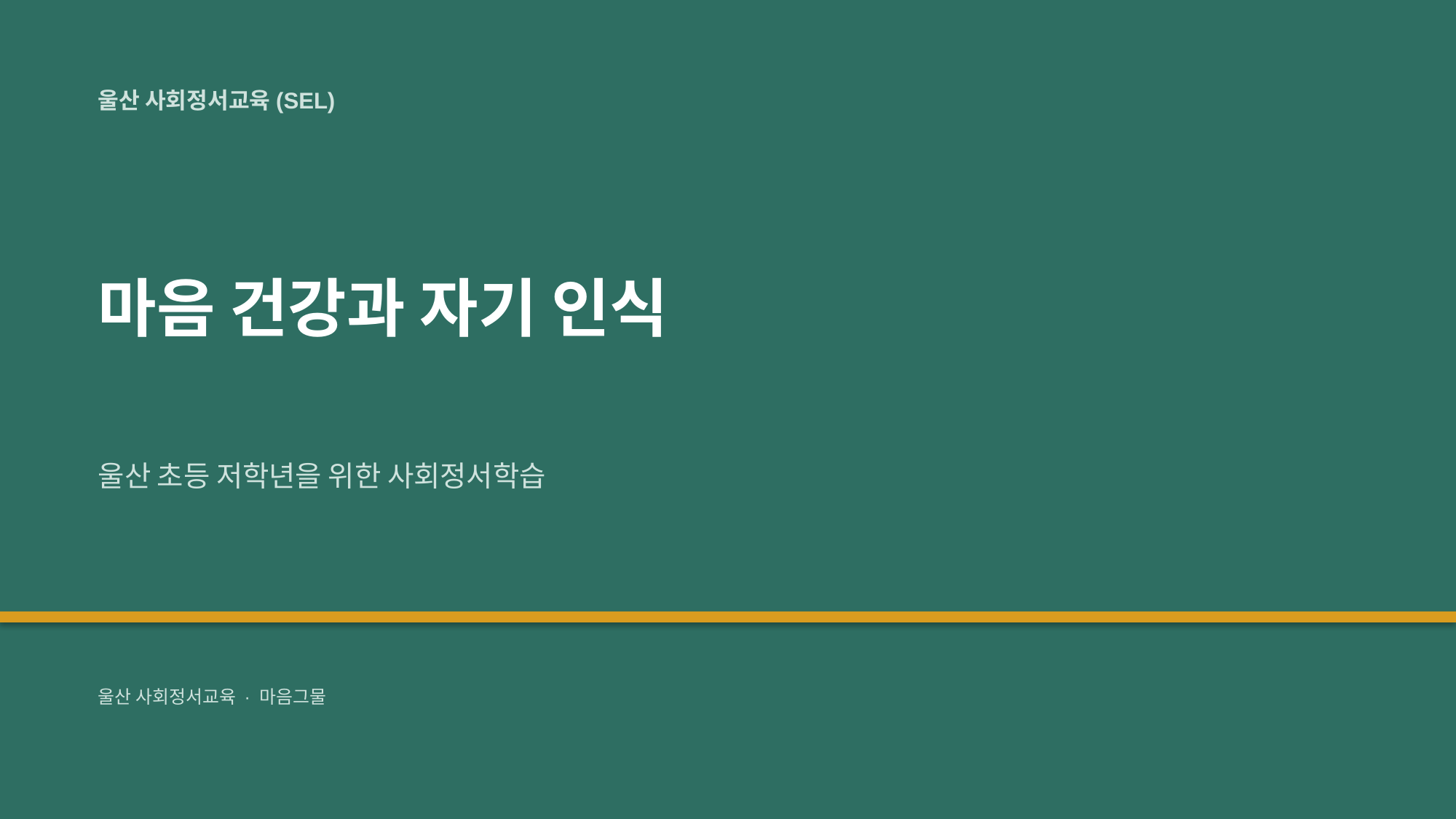

울산 사회정서교육(SEL)
마음 건강과 자기 인식
울산 초등 저학년을 위한 사회정서학습

울산 사회정서교육 · 마음그물